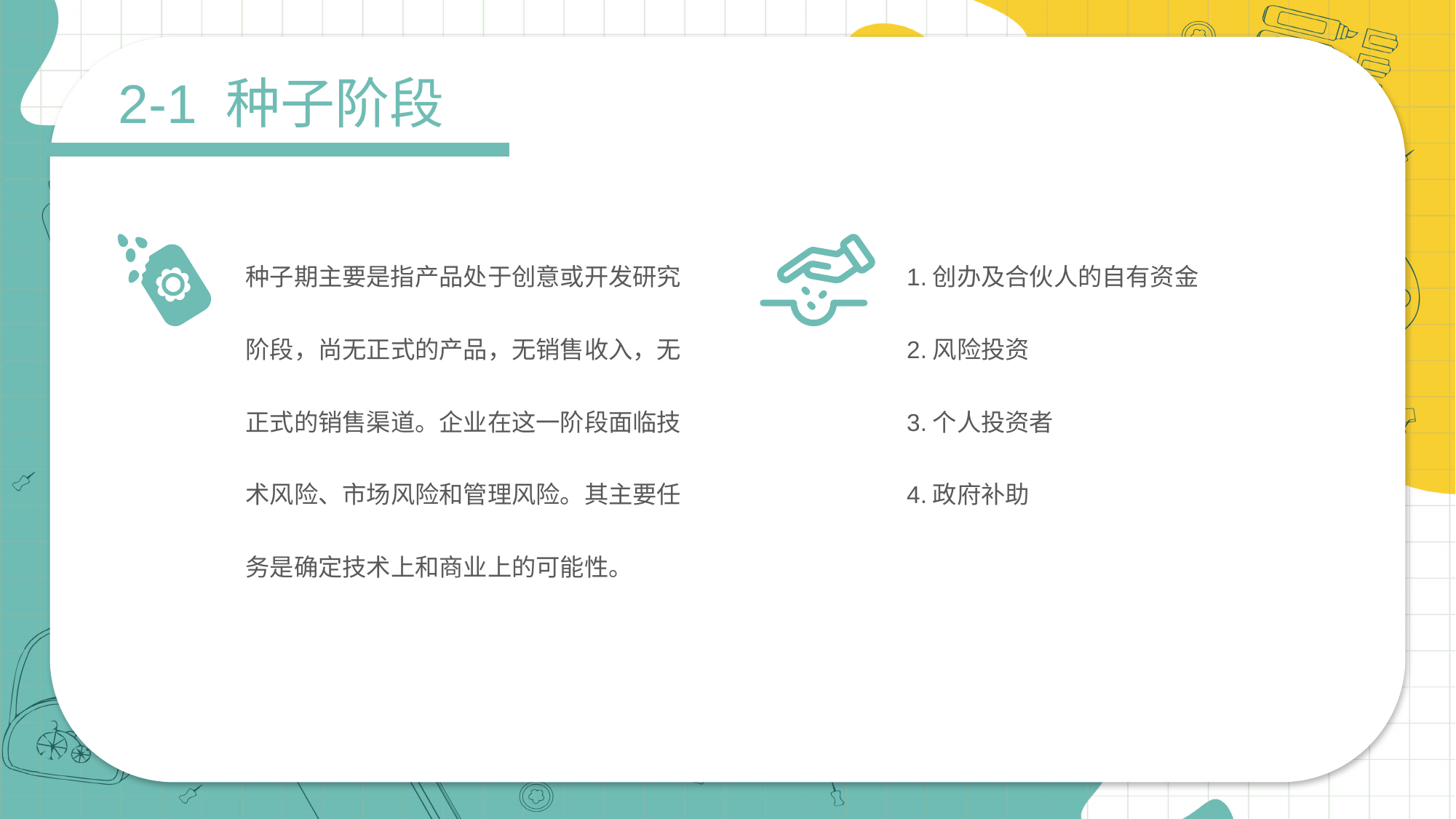

2-1 种子阶段

种子期主要是指产品处于创意或开发研究阶段，尚无正式的产品，无销售收入，无正式的销售渠道。企业在这一阶段面临技术风险、市场风险和管理风险。其主要任务是确定技术上和商业上的可能性。
1.创办及合伙人的自有资金
2.风险投资
3.个人投资者
4.政府补助